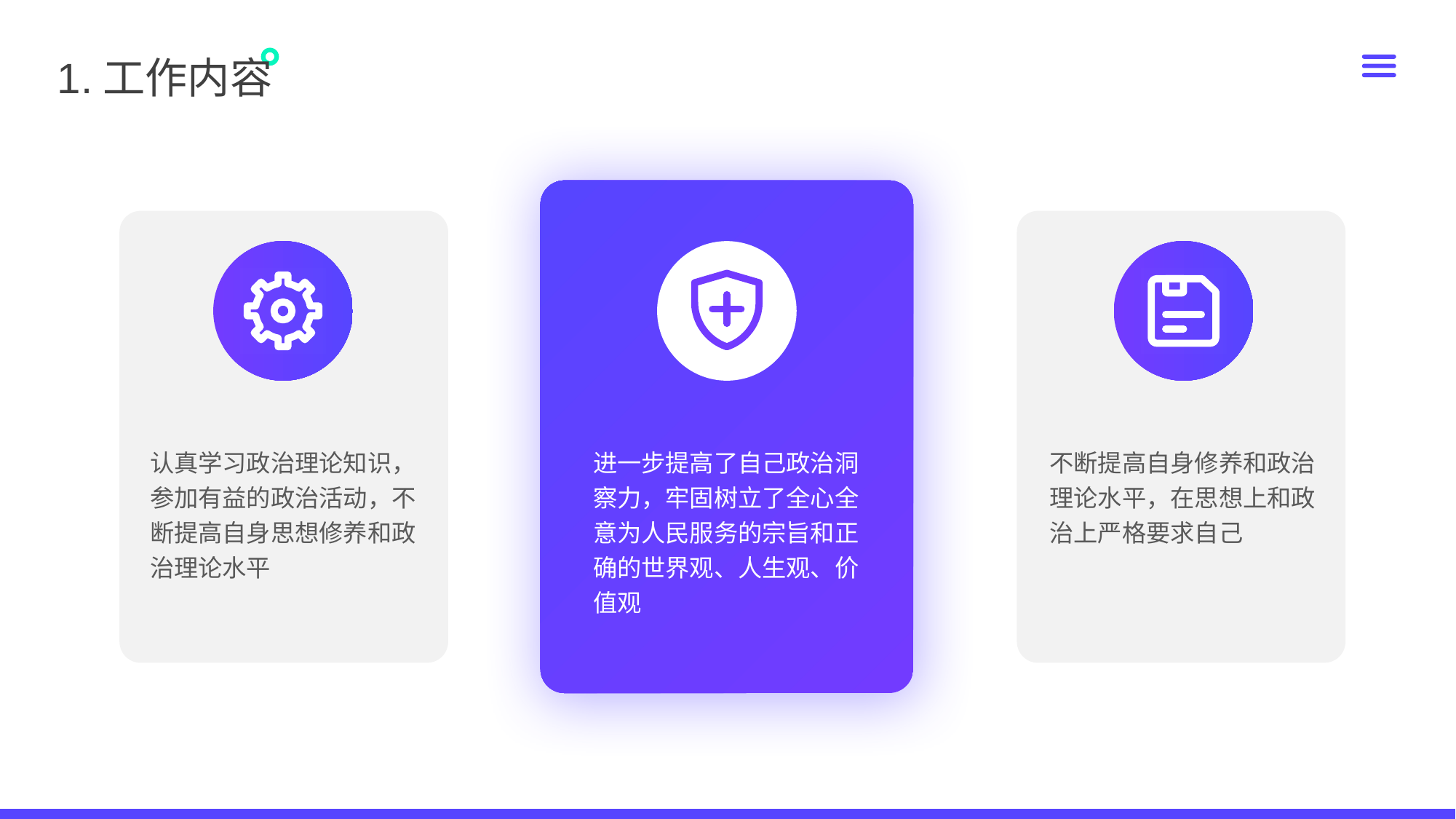

1.工作内容

认真学习政治理论知识，参加有益的政治活动，不断提高自身思想修养和政治理论水平
进一步提高了自己政治洞察力，牢固树立了全心全意为人民服务的宗旨和正确的世界观、人生观、价值观
不断提高自身修养和政治理论水平，在思想上和政治上严格要求自己